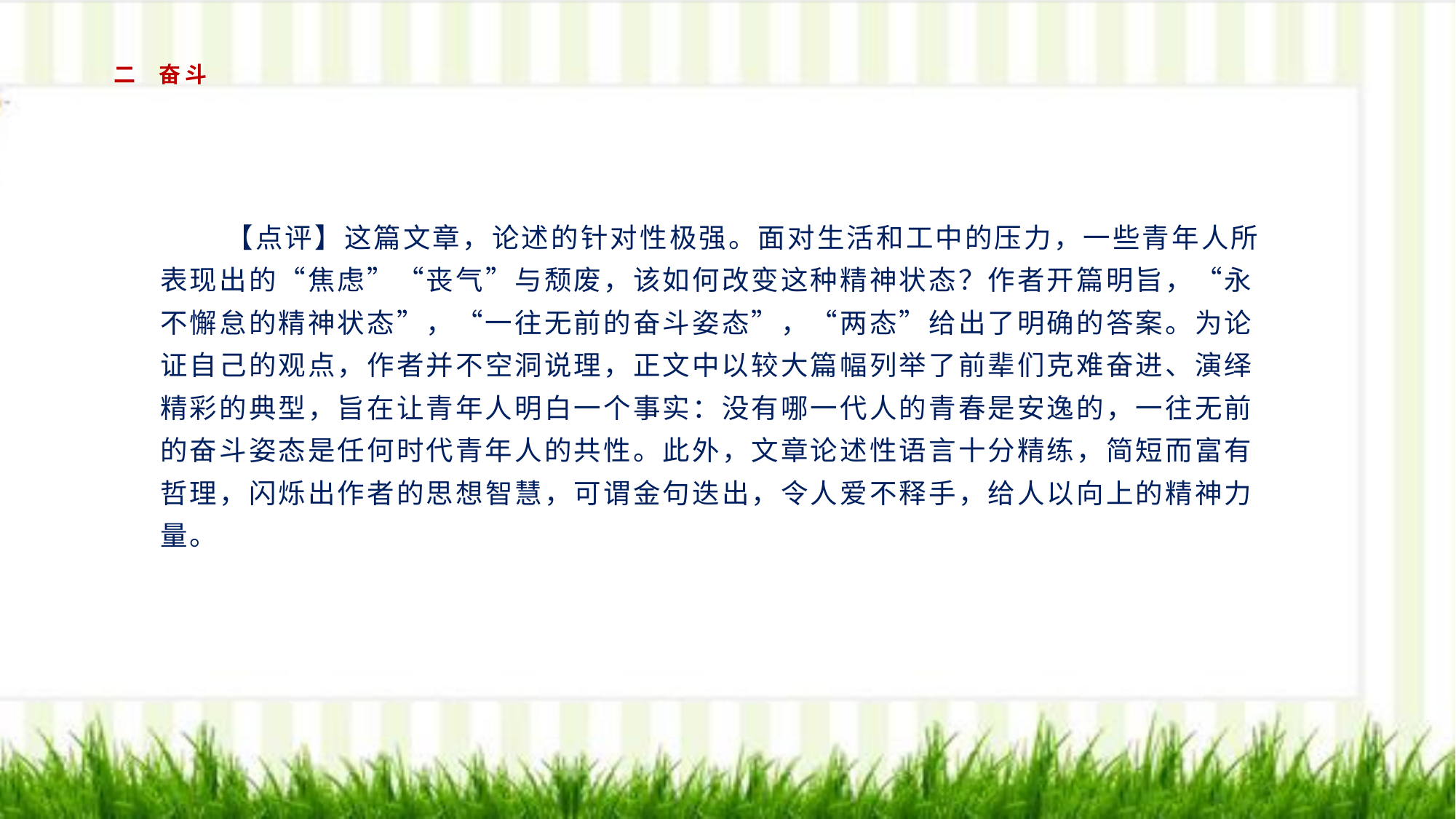

# 二  奋斗
       【点评】这篇文章，论述的针对性极强。面对生活和工中的压力，一些青年人所表现出的“焦虑”“丧气”与颓废，该如何改变这种精神状态？作者开篇明旨，“永不懈怠的精神状态”，“一往无前的奋斗姿态”，“两态”给出了明确的答案。为论证自己的观点，作者并不空洞说理，正文中以较大篇幅列举了前辈们克难奋进、演绎精彩的典型，旨在让青年人明白一个事实：没有哪一代人的青春是安逸的，一往无前的奋斗姿态是任何时代青年人的共性。此外，文章论述性语言十分精练，简短而富有哲理，闪烁出作者的思想智慧，可谓金句迭出，令人爱不释手，给人以向上的精神力量。